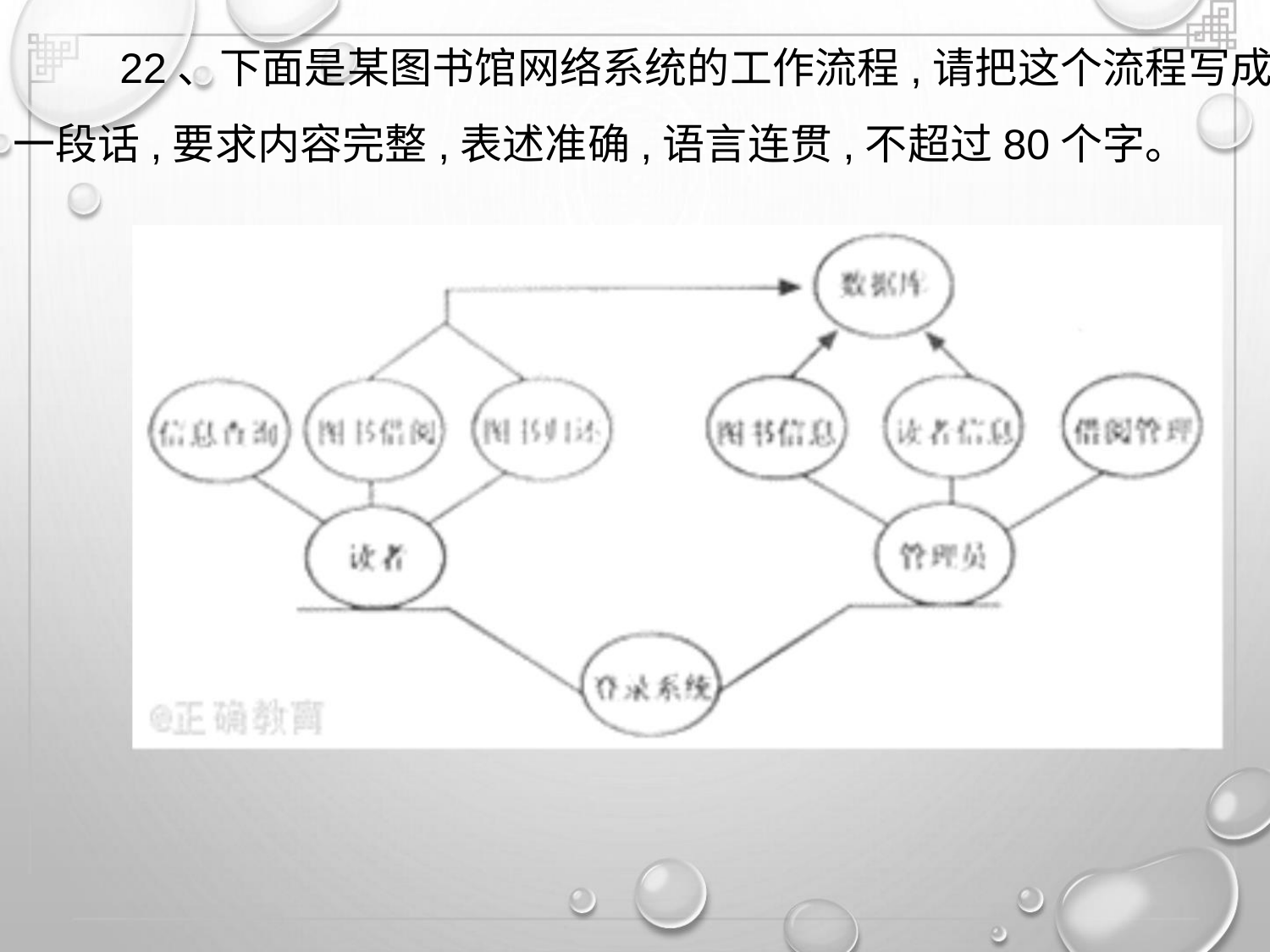

22、下面是某图书馆网络系统的工作流程,请把这个流程写成
一段话,要求内容完整,表述准确,语言连贯,不超过80个字。